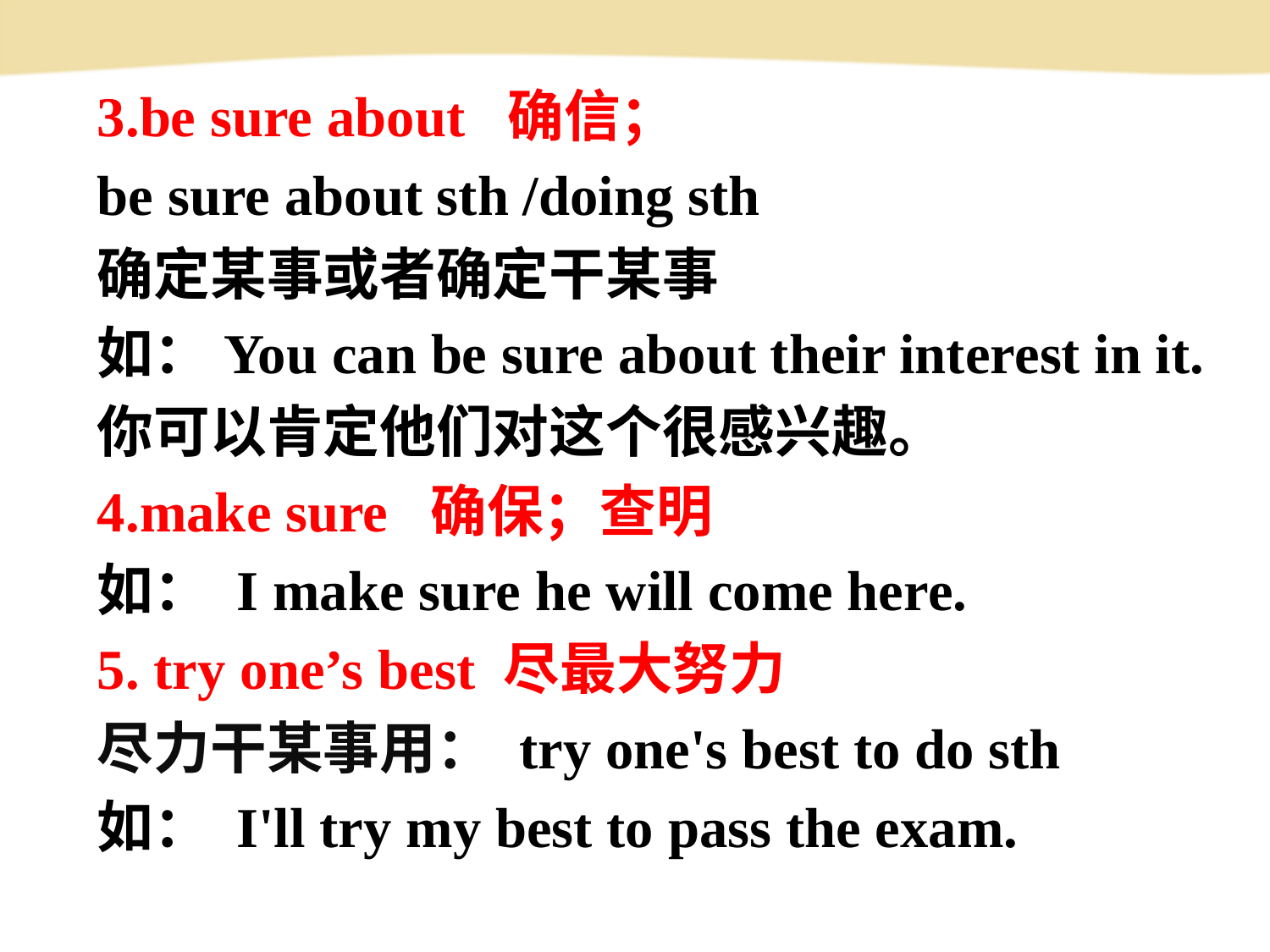

3.be sure about  确信；
be sure about sth /doing sth
确定某事或者确定干某事
如：You can be sure about their interest in it.
你可以肯定他们对这个很感兴趣。
4.make sure  确保；查明
如： I make sure he will come here.
5. try one’s best 尽最大努力
尽力干某事用： try one's best to do sth
如： I'll try my best to pass the exam.